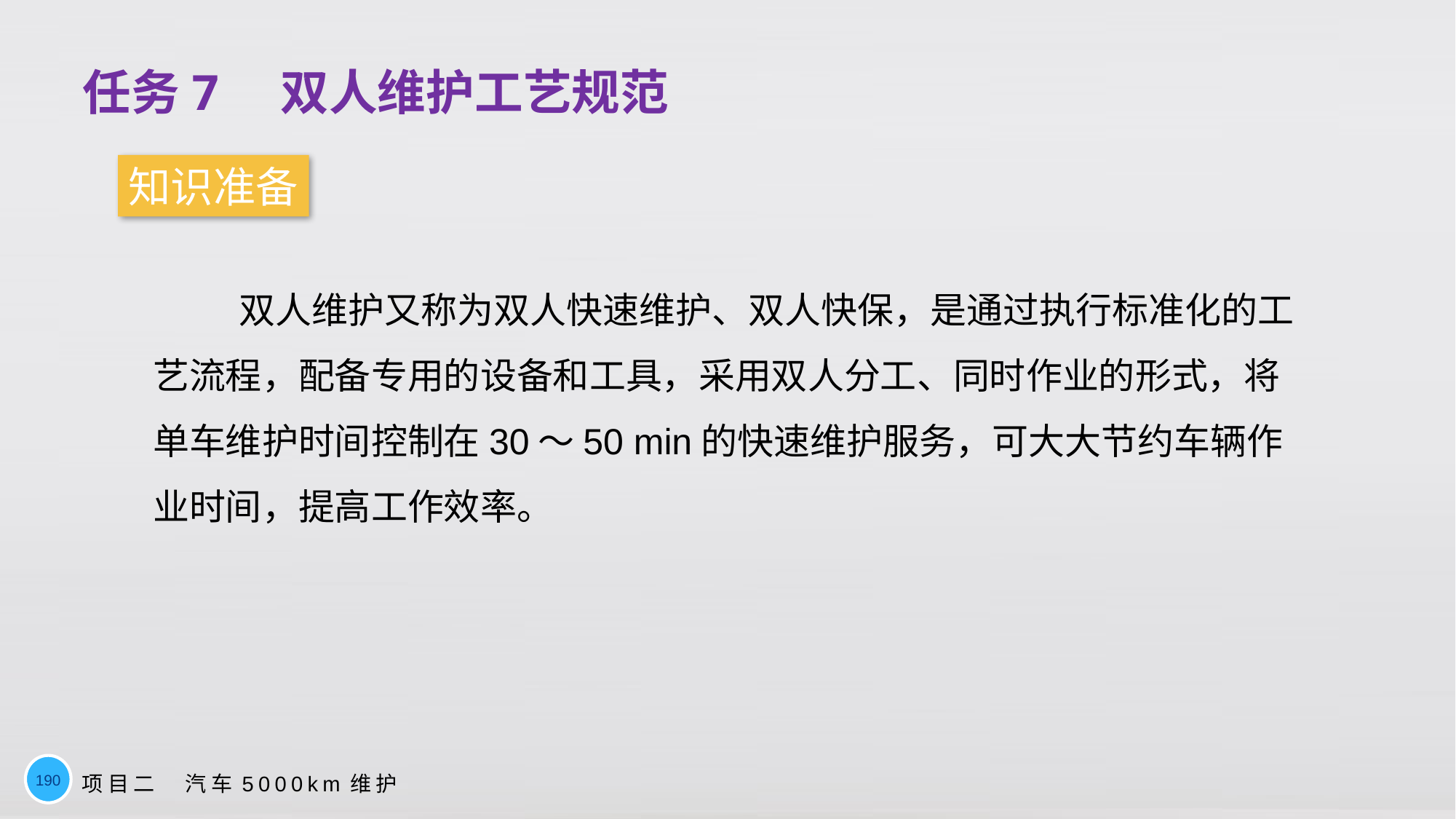

任务7　双人维护工艺规范
知识准备
双人维护又称为双人快速维护、双人快保，是通过执行标准化的工艺流程，配备专用的设备和工具，采用双人分工、同时作业的形式，将单车维护时间控制在30～50 min的快速维护服务，可大大节约车辆作业时间，提高工作效率。
190